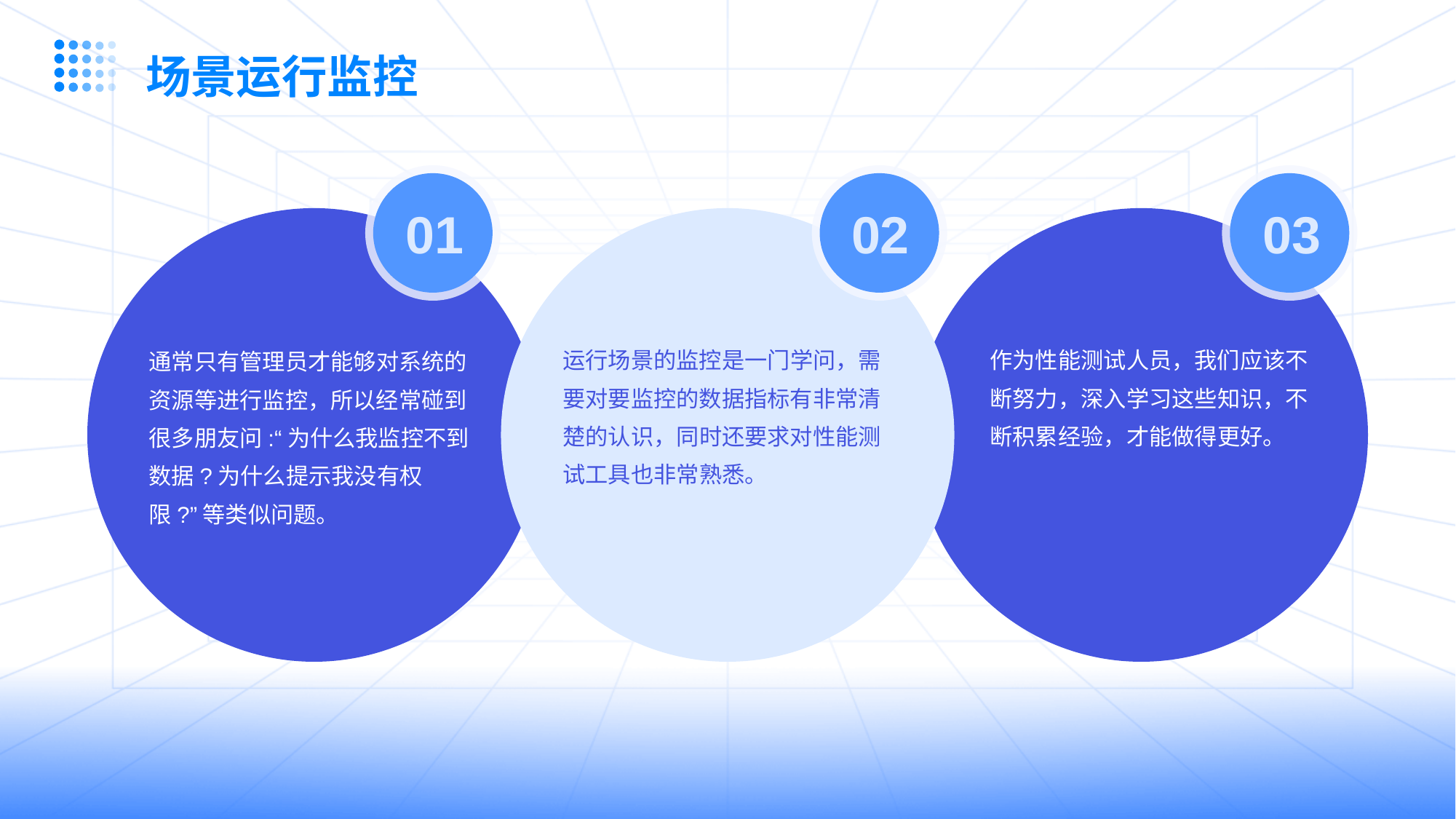

场景运行监控

01
02
03

运行场景的监控是一门学问，需要对要监控的数据指标有非常清楚的认识，同时还要求对性能测试工具也非常熟悉。
作为性能测试人员，我们应该不断努力，深入学习这些知识，不断积累经验，才能做得更好。
通常只有管理员才能够对系统的资源等进行监控，所以经常碰到很多朋友问:“为什么我监控不到数据?为什么提示我没有权限?”等类似问题。